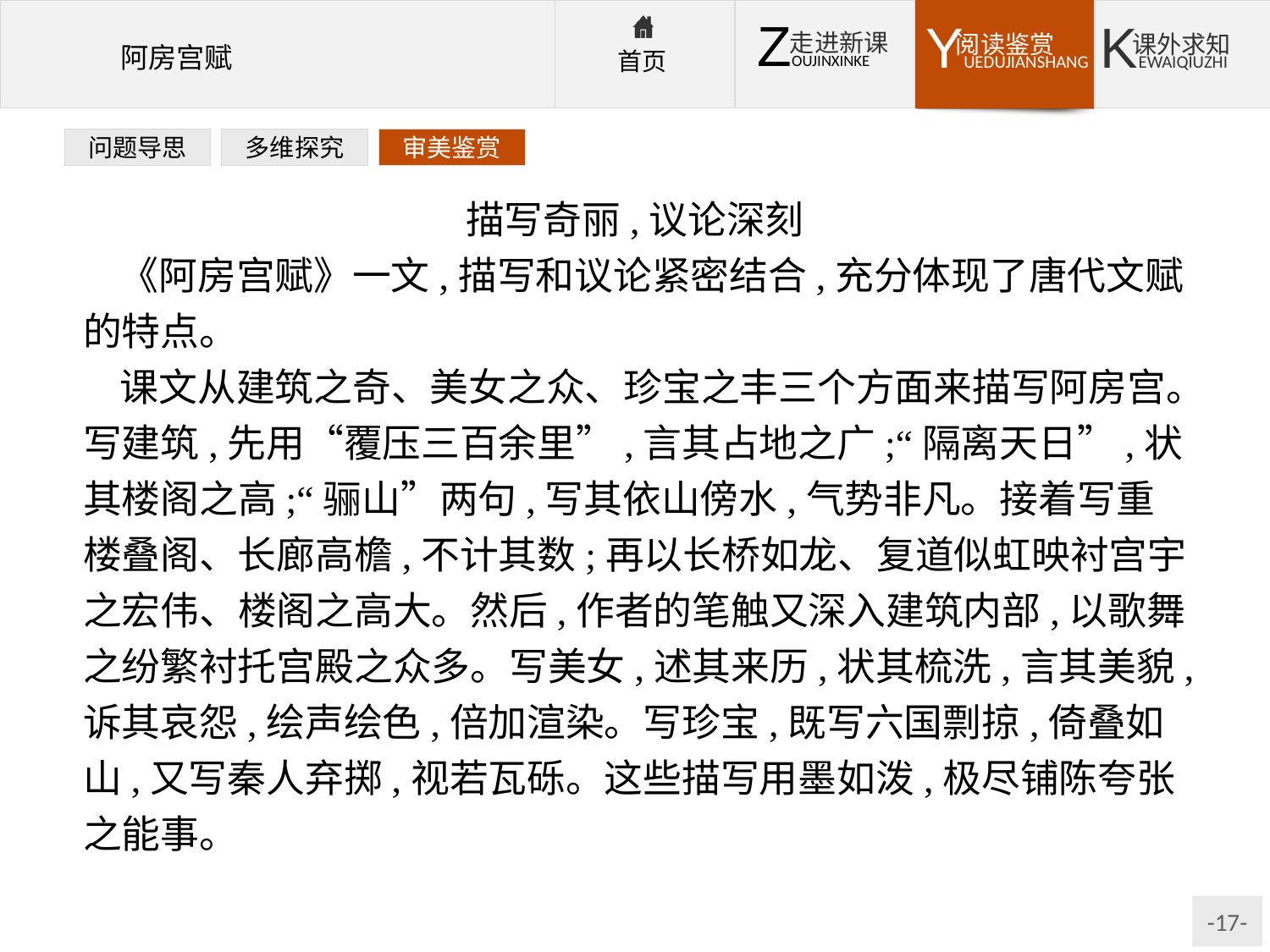

问题导思
多维探究
审美鉴赏
描写奇丽,议论深刻
《阿房宫赋》一文,描写和议论紧密结合,充分体现了唐代文赋的特点。
课文从建筑之奇、美女之众、珍宝之丰三个方面来描写阿房宫。写建筑,先用“覆压三百余里”,言其占地之广;“隔离天日”,状其楼阁之高;“骊山”两句,写其依山傍水,气势非凡。接着写重楼叠阁、长廊高檐,不计其数;再以长桥如龙、复道似虹映衬宫宇之宏伟、楼阁之高大。然后,作者的笔触又深入建筑内部,以歌舞之纷繁衬托宫殿之众多。写美女,述其来历,状其梳洗,言其美貌,诉其哀怨,绘声绘色,倍加渲染。写珍宝,既写六国剽掠,倚叠如山,又写秦人弃掷,视若瓦砾。这些描写用墨如泼,极尽铺陈夸张之能事。